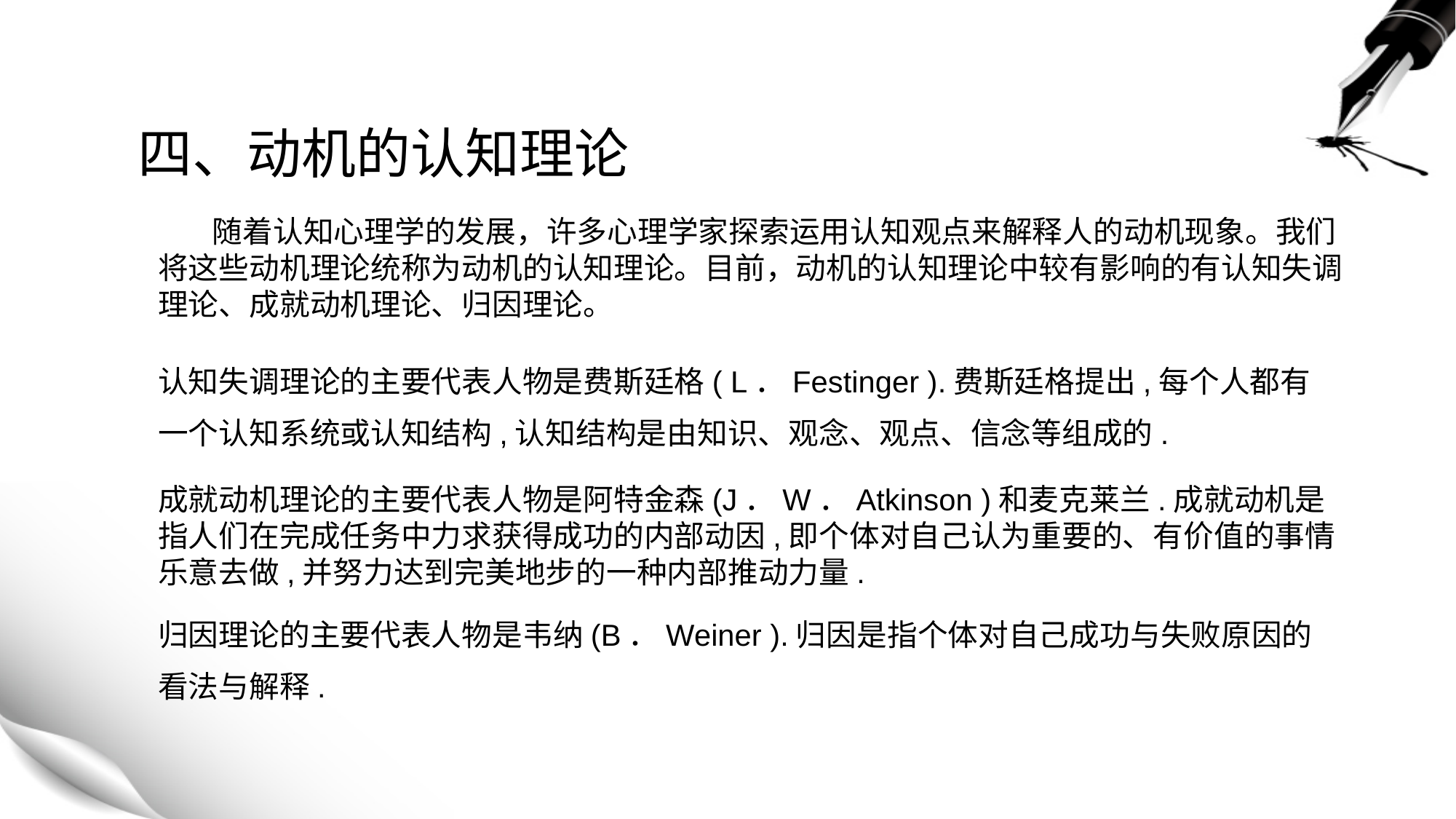

四、动机的认知理论
       随着认知心理学的发展，许多心理学家探索运用认知观点来解释人的动机现象。我们将这些动机理论统称为动机的认知理论。目前，动机的认知理论中较有影响的有认知失调理论、成就动机理论、归因理论。
认知失调理论的主要代表人物是费斯廷格( L．Festinger ).费斯廷格提出,每个人都有
一个认知系统或认知结构,认知结构是由知识、观念、观点、信念等组成的.
成就动机理论的主要代表人物是阿特金森(J．W．Atkinson )和麦克莱兰.成就动机是指人们在完成任务中力求获得成功的内部动因,即个体对自己认为重要的、有价值的事情乐意去做,并努力达到完美地步的一种内部推动力量.
归因理论的主要代表人物是韦纳(B．Weiner ).归因是指个体对自己成功与失败原因的
看法与解释.